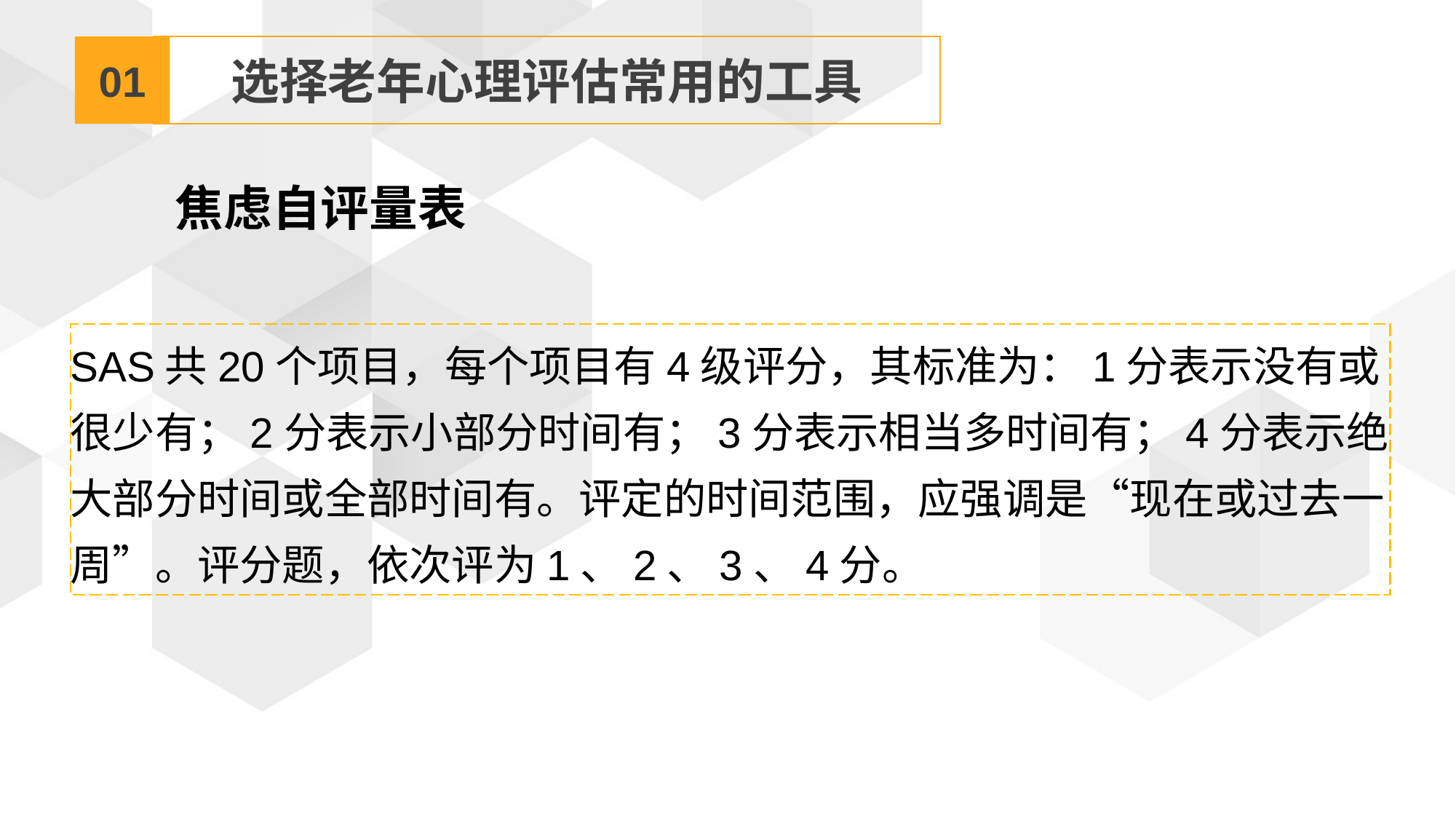

01
选择老年心理评估常用的工具
焦虑自评量表
SAS共20个项目，每个项目有4级评分，其标准为：1分表示没有或很少有；2分表示小部分时间有；3分表示相当多时间有；4分表示绝大部分时间或全部时间有。评定的时间范围，应强调是“现在或过去一周”。评分题，依次评为1、2、3、4分。